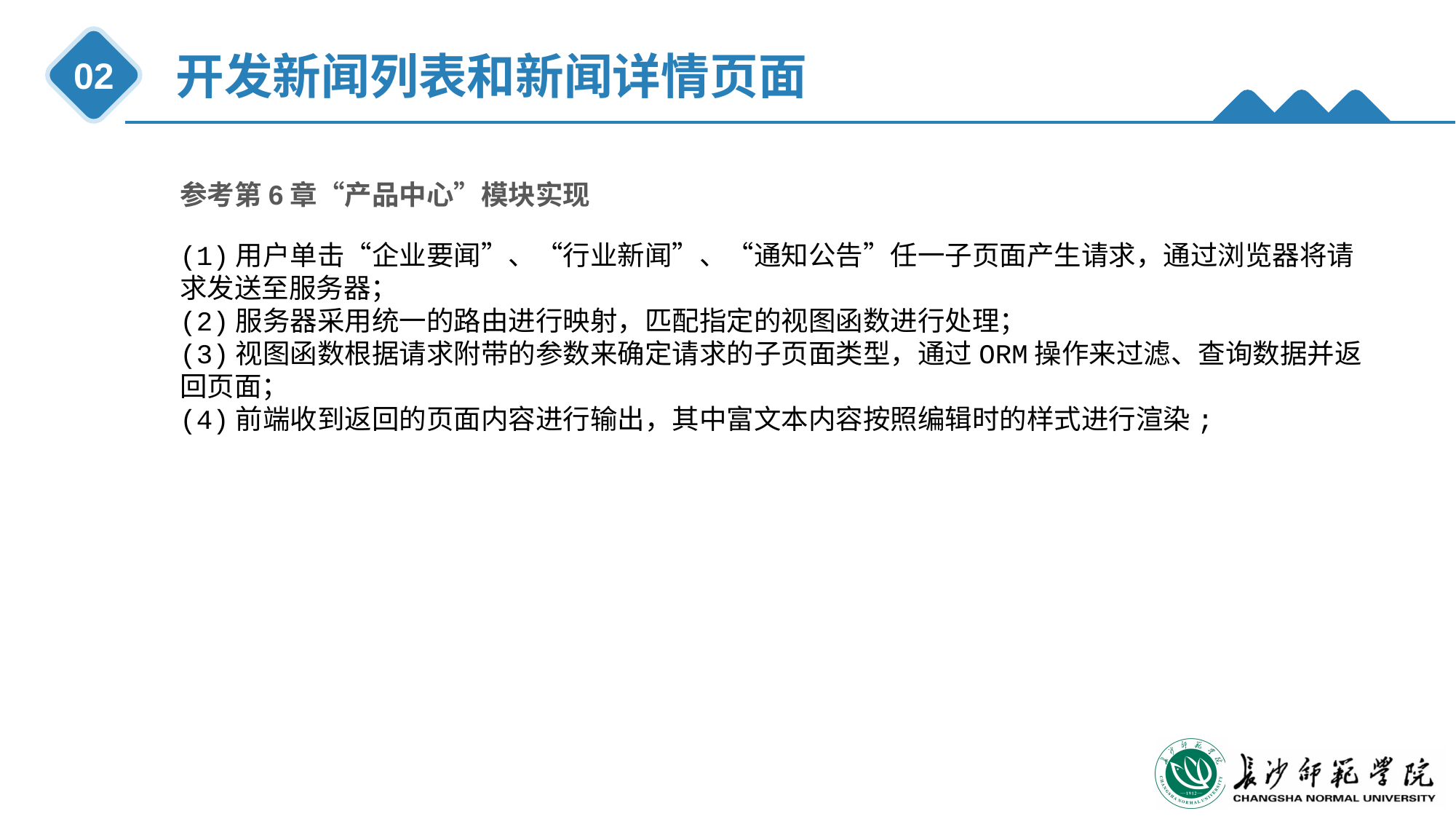

开发新闻列表和新闻详情页面
02

参考第6章“产品中心”模块实现
(1)用户单击“企业要闻”、“行业新闻”、“通知公告”任一子页面产生请求，通过浏览器将请求发送至服务器；
(2)服务器采用统一的路由进行映射，匹配指定的视图函数进行处理；
(3)视图函数根据请求附带的参数来确定请求的子页面类型，通过ORM操作来过滤、查询数据并返回页面；
(4)前端收到返回的页面内容进行输出，其中富文本内容按照编辑时的样式进行渲染;